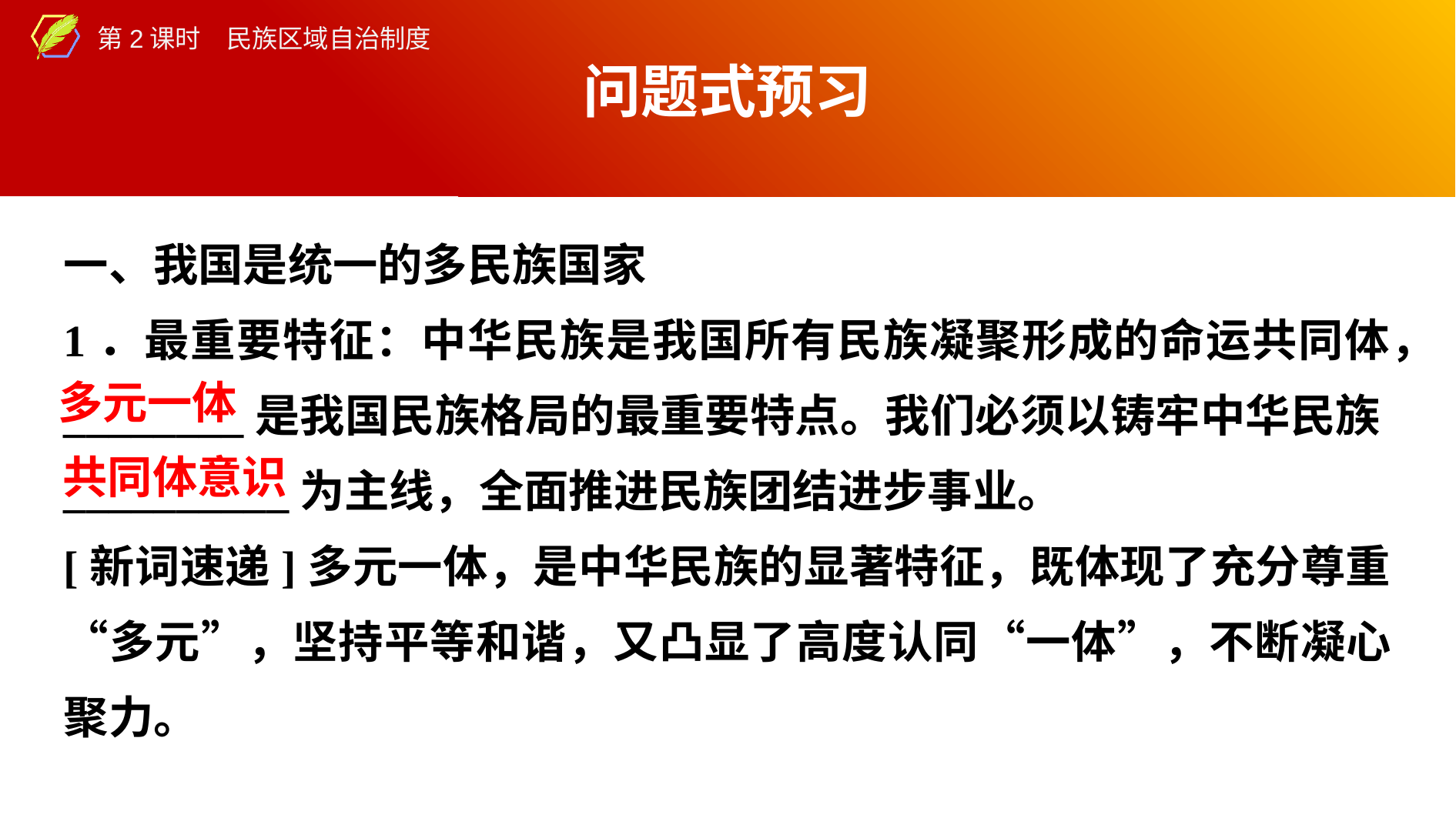

问题式预习
一、我国是统一的多民族国家
1．最重要特征：中华民族是我国所有民族凝聚形成的命运共同体，________是我国民族格局的最重要特点。我们必须以铸牢中华民族__________为主线，全面推进民族团结进步事业。
[新词速递]多元一体，是中华民族的显著特征，既体现了充分尊重“多元”，坚持平等和谐，又凸显了高度认同“一体”，不断凝心聚力。
多元一体
共同体意识